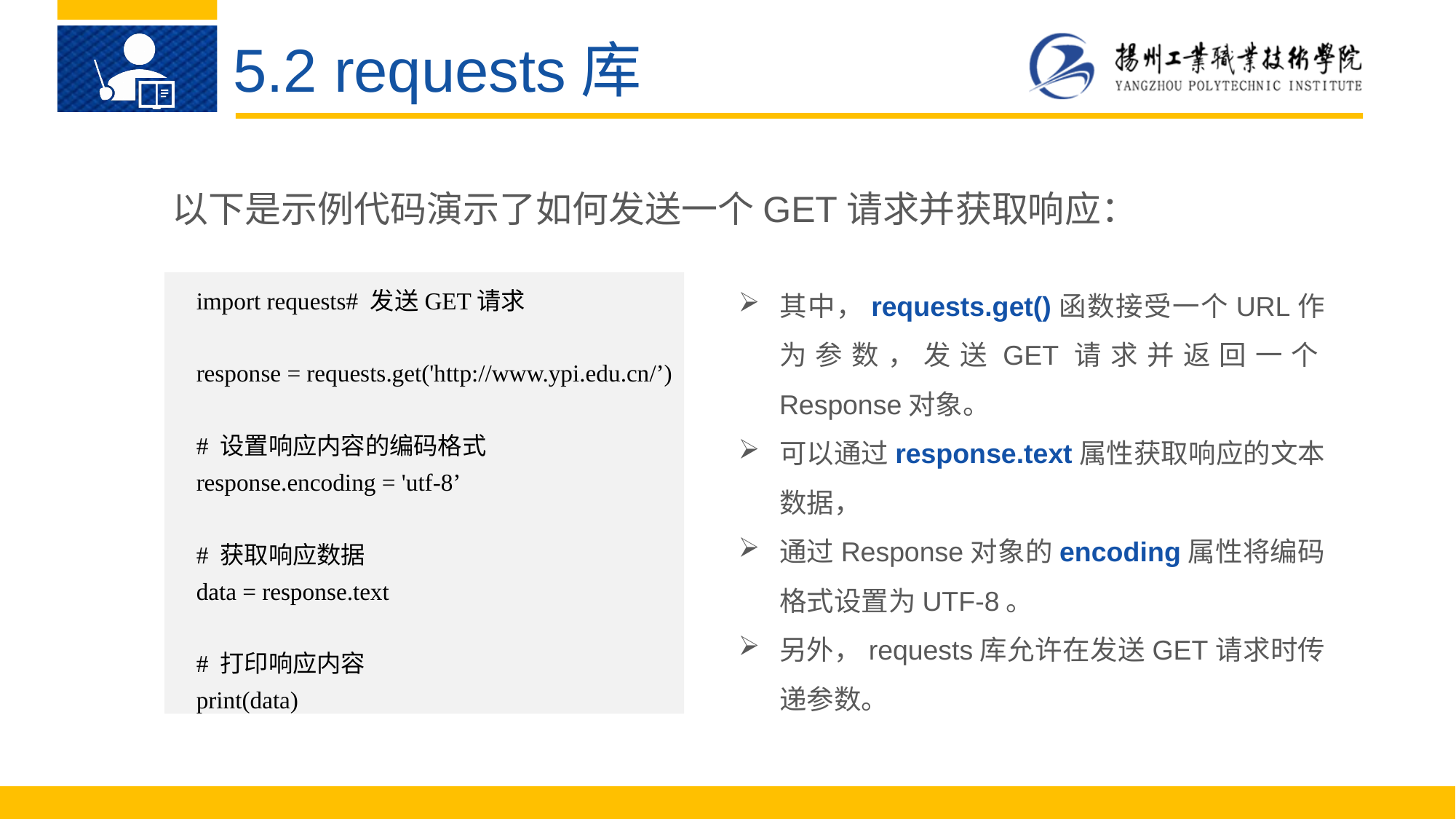

5.2 requests库
以下是示例代码演示了如何发送一个GET请求并获取响应：
其中，requests.get()函数接受一个URL作为参数，发送GET请求并返回一个Response对象。
可以通过response.text属性获取响应的文本数据，
通过Response对象的encoding属性将编码格式设置为UTF-8。
另外，requests库允许在发送GET请求时传递参数。
import requests# 发送GET请求

response = requests.get('http://www.ypi.edu.cn/’)

# 设置响应内容的编码格式
response.encoding = 'utf-8’

# 获取响应数据
data = response.text

# 打印响应内容
print(data)